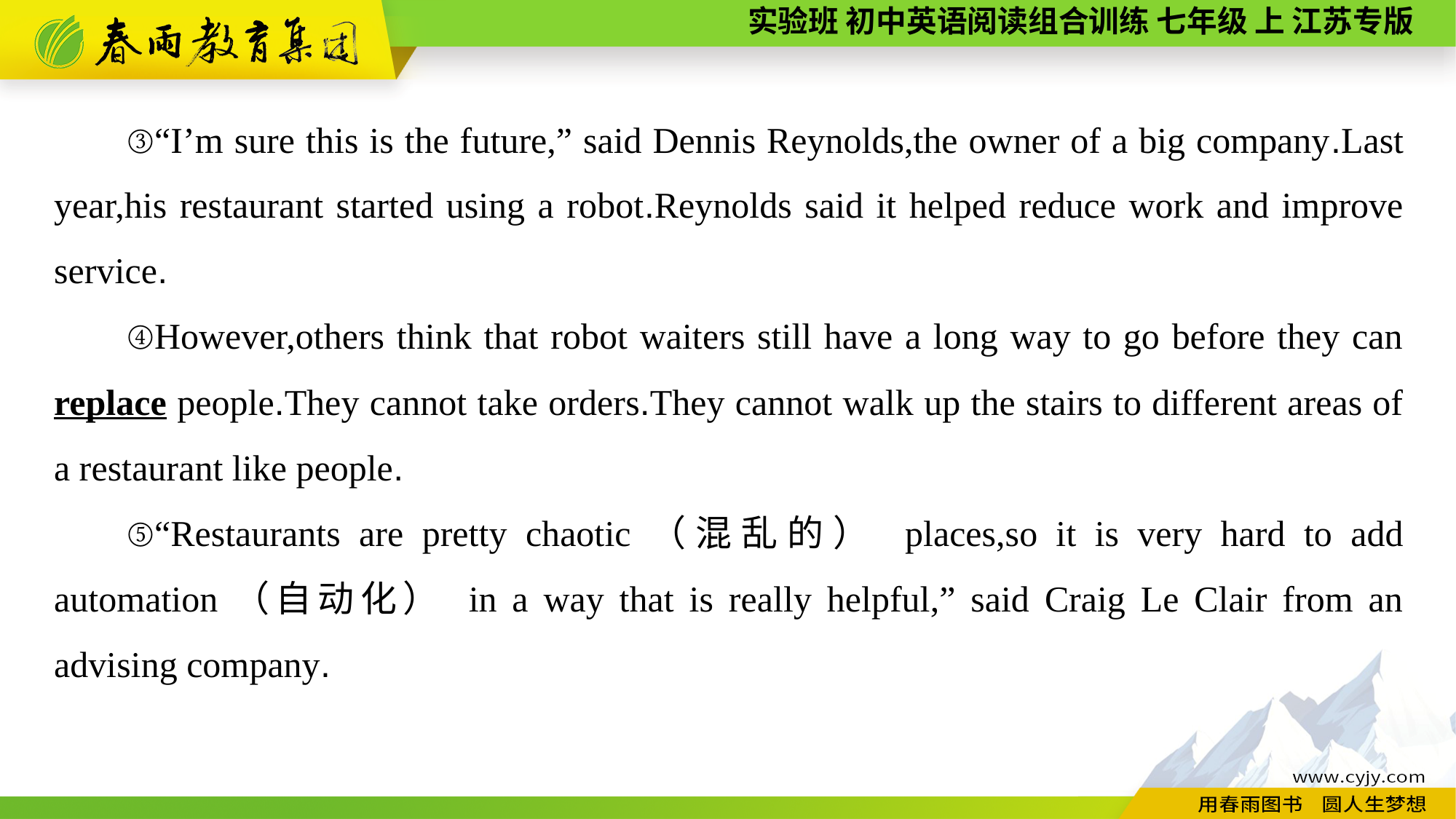

③“I’m sure this is the future,” said Dennis Reynolds,the owner of a big company.Last year,his restaurant started using a robot.Reynolds said it helped reduce work and improve service.
④However,others think that robot waiters still have a long way to go before they can replace people.They cannot take orders.They cannot walk up the stairs to different areas of a restaurant like people.
⑤“Restaurants are pretty chaotic（混乱的） places,so it is very hard to add automation（自动化） in a way that is really helpful,” said Craig Le Clair from an advising company.